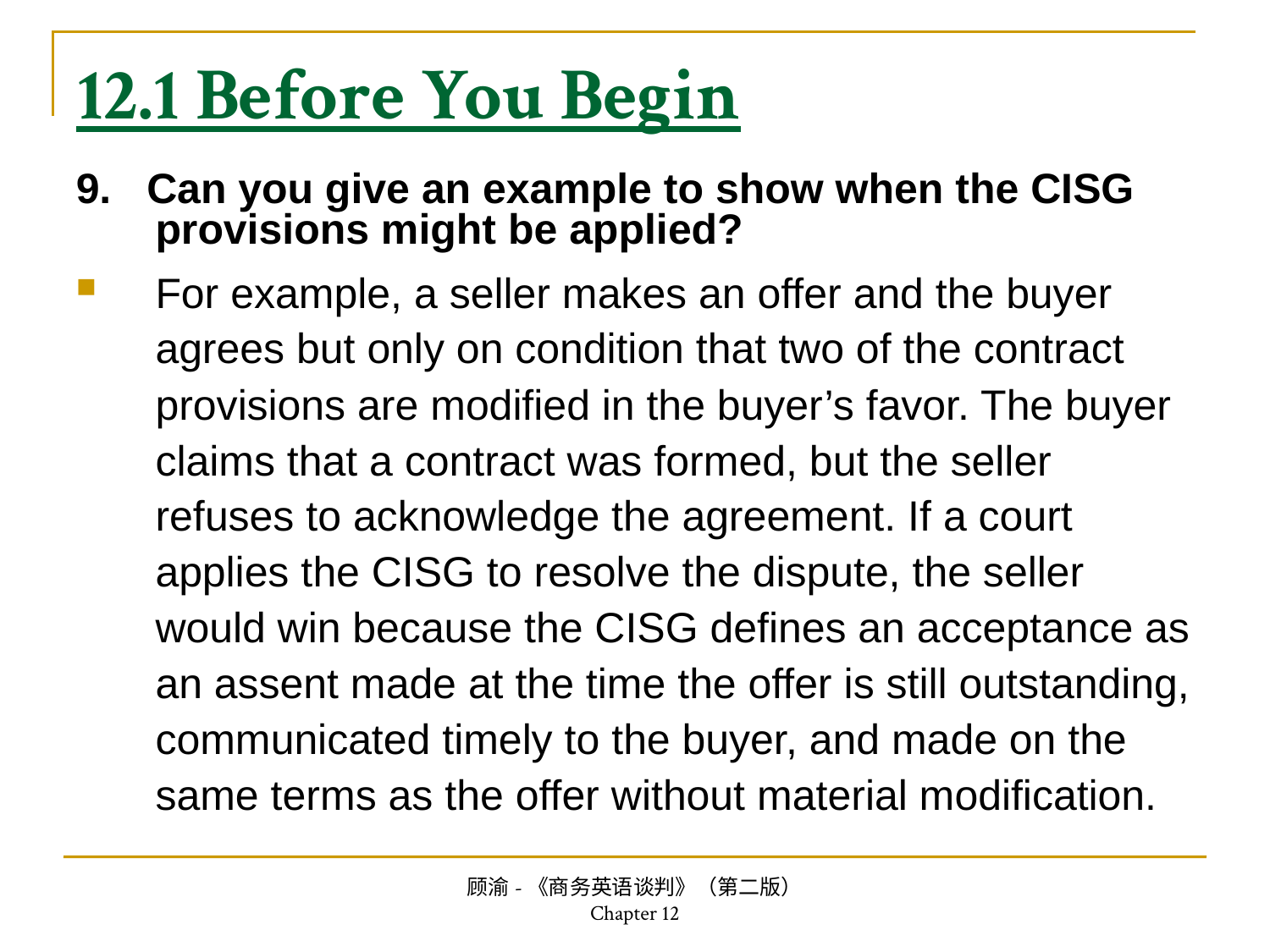

# 12.1 Before You Begin
9.   Can you give an example to show when the CISG provisions might be applied?
For example, a seller makes an offer and the buyer agrees but only on condition that two of the contract provisions are modified in the buyer’s favor. The buyer claims that a contract was formed, but the seller refuses to acknowledge the agreement. If a court applies the CISG to resolve the dispute, the seller would win because the CISG defines an acceptance as an assent made at the time the offer is still outstanding, communicated timely to the buyer, and made on the same terms as the offer without material modification.

13
顾渝-《商务英语谈判》（第二版） Chapter 12